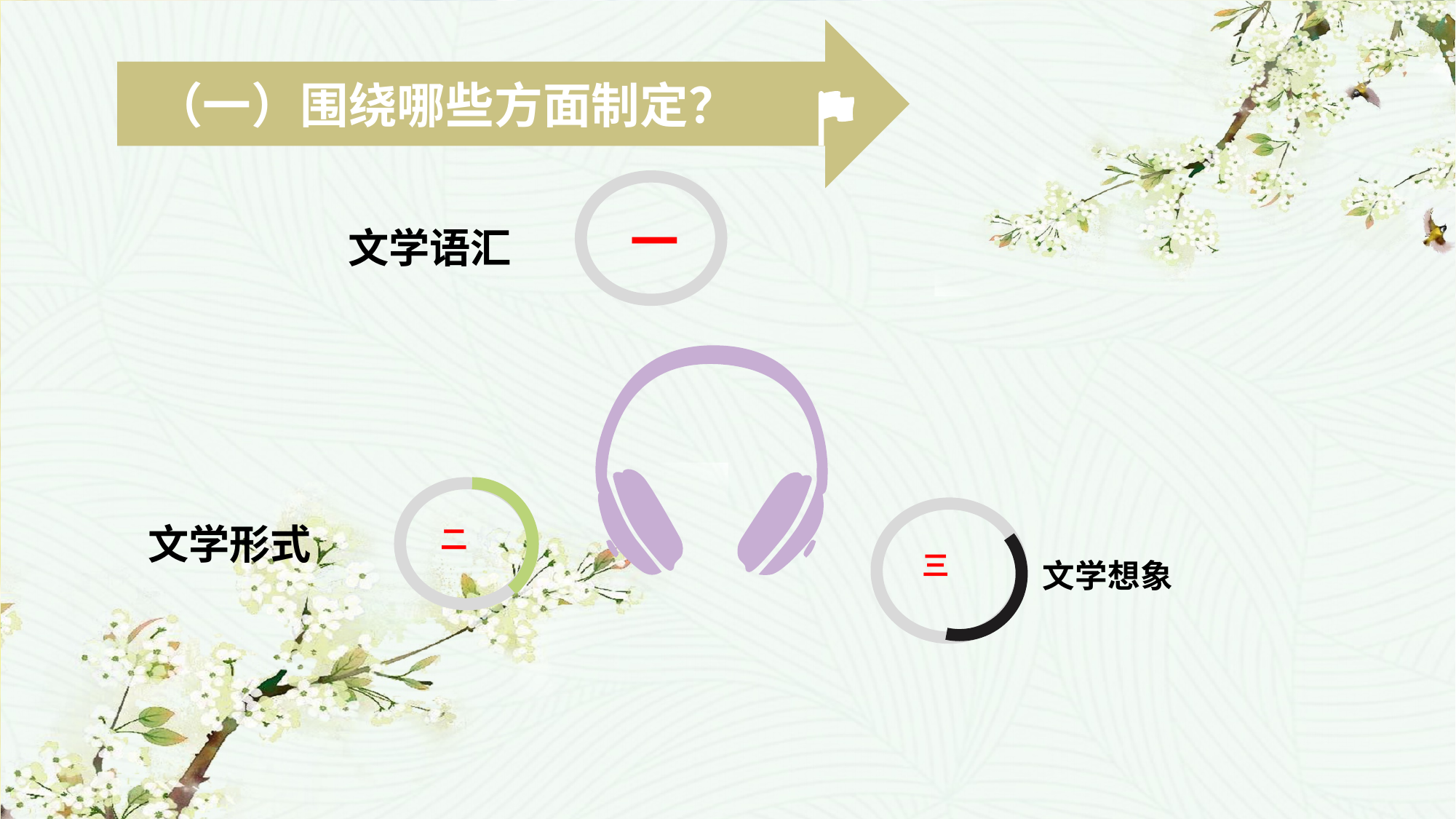

（一）围绕哪些方面制定？

文学语汇

文学形式
   一

文学想象
   二
    三